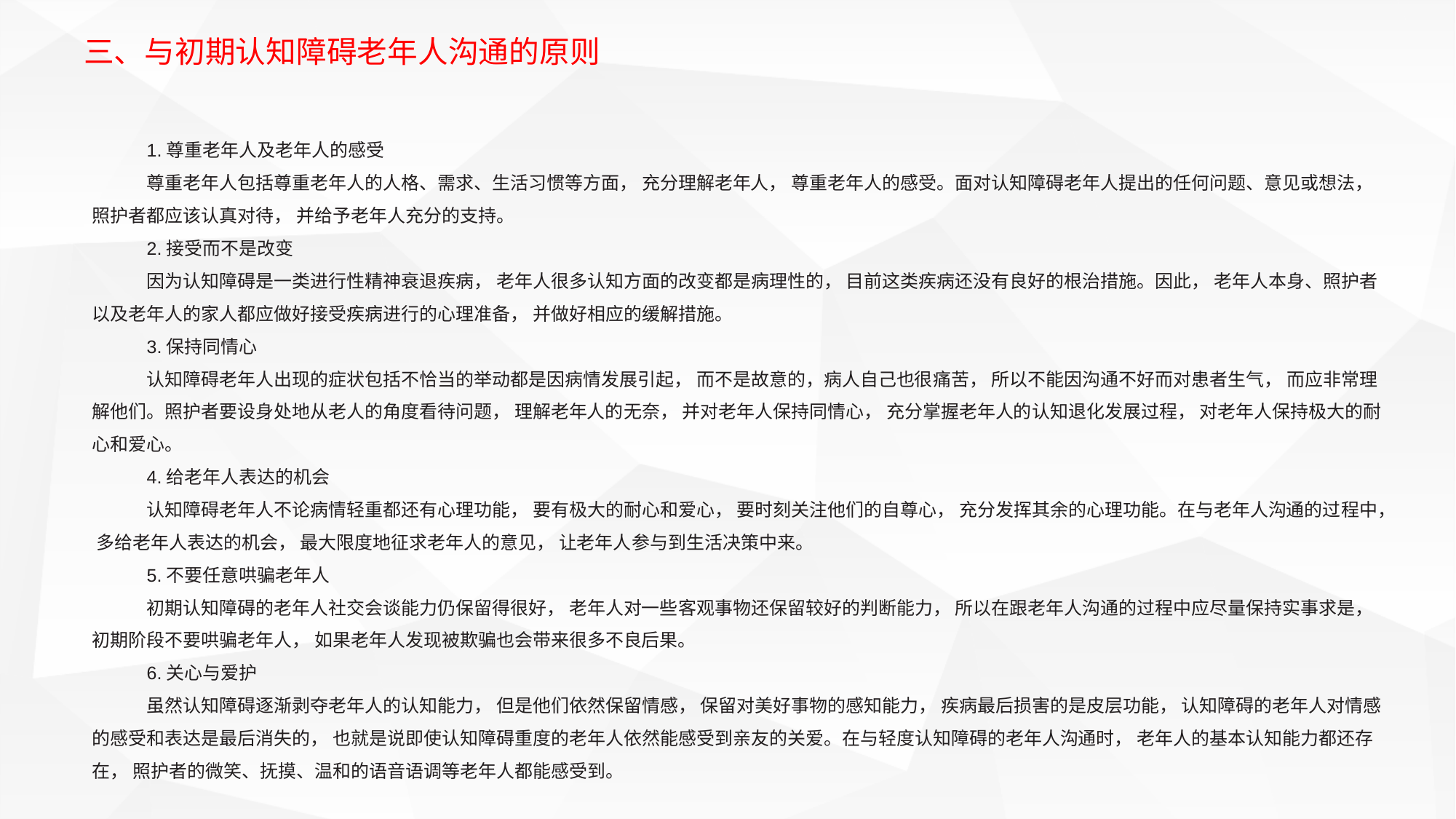

三、与初期认知障碍老年人沟通的原则
1.尊重老年人及老年人的感受
尊重老年人包括尊重老年人的人格、需求、生活习惯等方面， 充分理解老年人， 尊重老年人的感受。面对认知障碍老年人提出的任何问题、意见或想法， 照护者都应该认真对待， 并给予老年人充分的支持。
2.接受而不是改变
因为认知障碍是一类进行性精神衰退疾病， 老年人很多认知方面的改变都是病理性的， 目前这类疾病还没有良好的根治措施。因此， 老年人本身、照护者以及老年人的家人都应做好接受疾病进行的心理准备， 并做好相应的缓解措施。
3.保持同情心
认知障碍老年人出现的症状包括不恰当的举动都是因病情发展引起， 而不是故意的，病人自己也很痛苦， 所以不能因沟通不好而对患者生气， 而应非常理解他们。照护者要设身处地从老人的角度看待问题， 理解老年人的无奈， 并对老年人保持同情心， 充分掌握老年人的认知退化发展过程， 对老年人保持极大的耐心和爱心。
4.给老年人表达的机会
认知障碍老年人不论病情轻重都还有心理功能， 要有极大的耐心和爱心， 要时刻关注他们的自尊心， 充分发挥其余的心理功能。在与老年人沟通的过程中， 多给老年人表达的机会， 最大限度地征求老年人的意见， 让老年人参与到生活决策中来。
5.不要任意哄骗老年人
初期认知障碍的老年人社交会谈能力仍保留得很好， 老年人对一些客观事物还保留较好的判断能力， 所以在跟老年人沟通的过程中应尽量保持实事求是， 初期阶段不要哄骗老年人， 如果老年人发现被欺骗也会带来很多不良后果。
6.关心与爱护
虽然认知障碍逐渐剥夺老年人的认知能力， 但是他们依然保留情感， 保留对美好事物的感知能力， 疾病最后损害的是皮层功能， 认知障碍的老年人对情感的感受和表达是最后消失的， 也就是说即使认知障碍重度的老年人依然能感受到亲友的关爱。在与轻度认知障碍的老年人沟通时， 老年人的基本认知能力都还存在， 照护者的微笑、抚摸、温和的语音语调等老年人都能感受到。